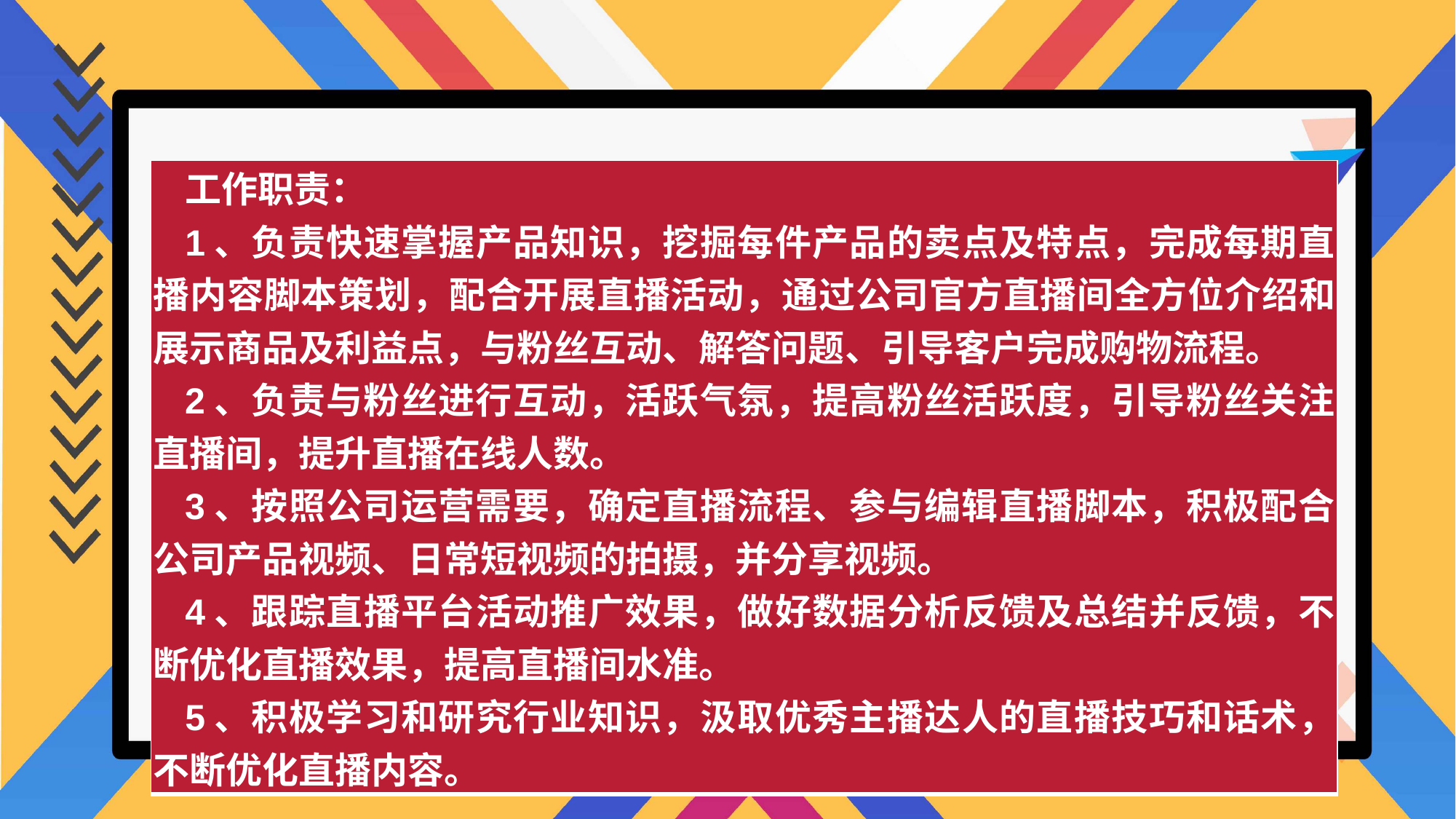

| 工作职责： 1、负责快速掌握产品知识，挖掘每件产品的卖点及特点，完成每期直播内容脚本策划，配合开展直播活动，通过公司官方直播间全方位介绍和展示商品及利益点，与粉丝互动、解答问题、引导客户完成购物流程。 2、负责与粉丝进行互动，活跃气氛，提高粉丝活跃度，引导粉丝关注直播间，提升直播在线人数。 3、按照公司运营需要，确定直播流程、参与编辑直播脚本，积极配合公司产品视频、日常短视频的拍摄，并分享视频。 4、跟踪直播平台活动推广效果，做好数据分析反馈及总结并反馈，不断优化直播效果，提高直播间水准。 5、积极学习和研究行业知识，汲取优秀主播达人的直播技巧和话术，不断优化直播内容。 |
| --- |